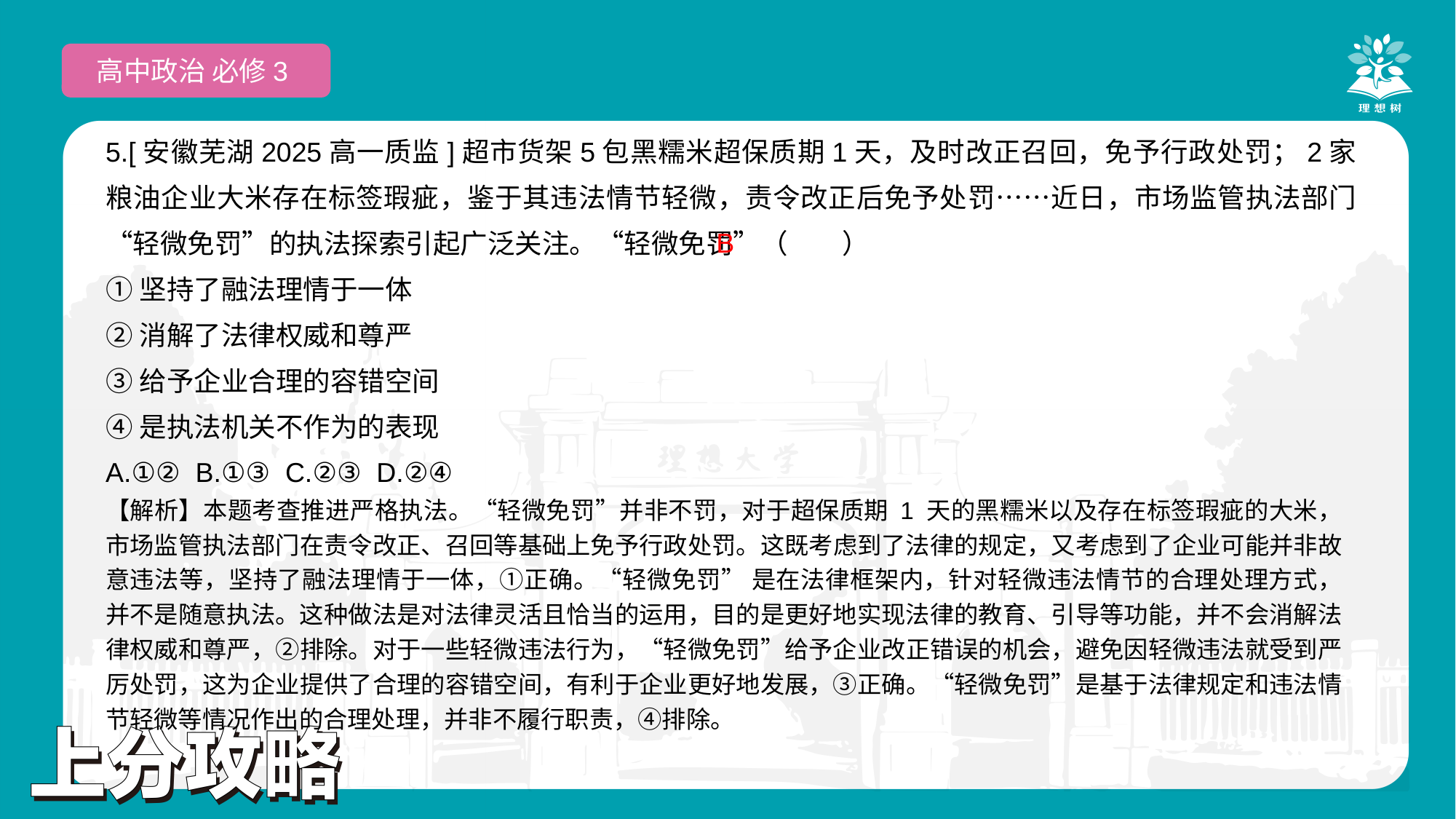

高中政治 必修3
5.[安徽芜湖2025高一质监]超市货架5包黑糯米超保质期1天，及时改正召回，免予行政处罚；2家粮油企业大米存在标签瑕疵，鉴于其违法情节轻微，责令改正后免予处罚……近日，市场监管执法部门“轻微免罚”的执法探索引起广泛关注。“轻微免罚”（　　）
①坚持了融法理情于一体
②消解了法律权威和尊严
③给予企业合理的容错空间
④是执法机关不作为的表现
A.①②  B.①③  C.②③  D.②④
 B
【解析】本题考查推进严格执法。“轻微免罚”并非不罚，对于超保质期 1 天的黑糯米以及存在标签瑕疵的大米，市场监管执法部门在责令改正、召回等基础上免予行政处罚。这既考虑到了法律的规定，又考虑到了企业可能并非故意违法等，坚持了融法理情于一体，①正确。“轻微免罚” 是在法律框架内，针对轻微违法情节的合理处理方式，并不是随意执法。这种做法是对法律灵活且恰当的运用，目的是更好地实现法律的教育、引导等功能，并不会消解法律权威和尊严，②排除。对于一些轻微违法行为，“轻微免罚”给予企业改正错误的机会，避免因轻微违法就受到严厉处罚，这为企业提供了合理的容错空间，有利于企业更好地发展，③正确。“轻微免罚”是基于法律规定和违法情节轻微等情况作出的合理处理，并非不履行职责，④排除。